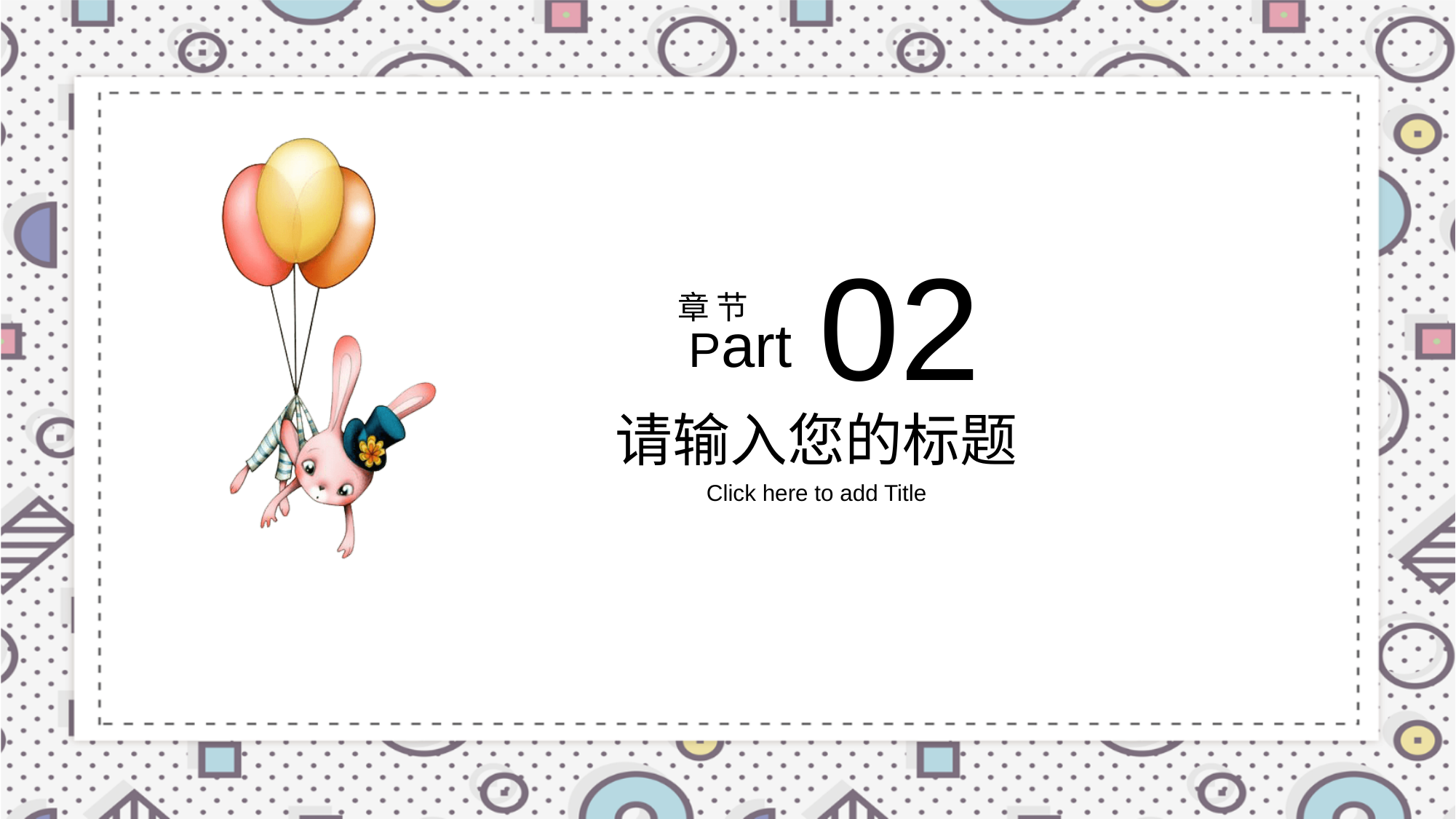

02
章 节
Part
请输入您的标题
Click here to add Title